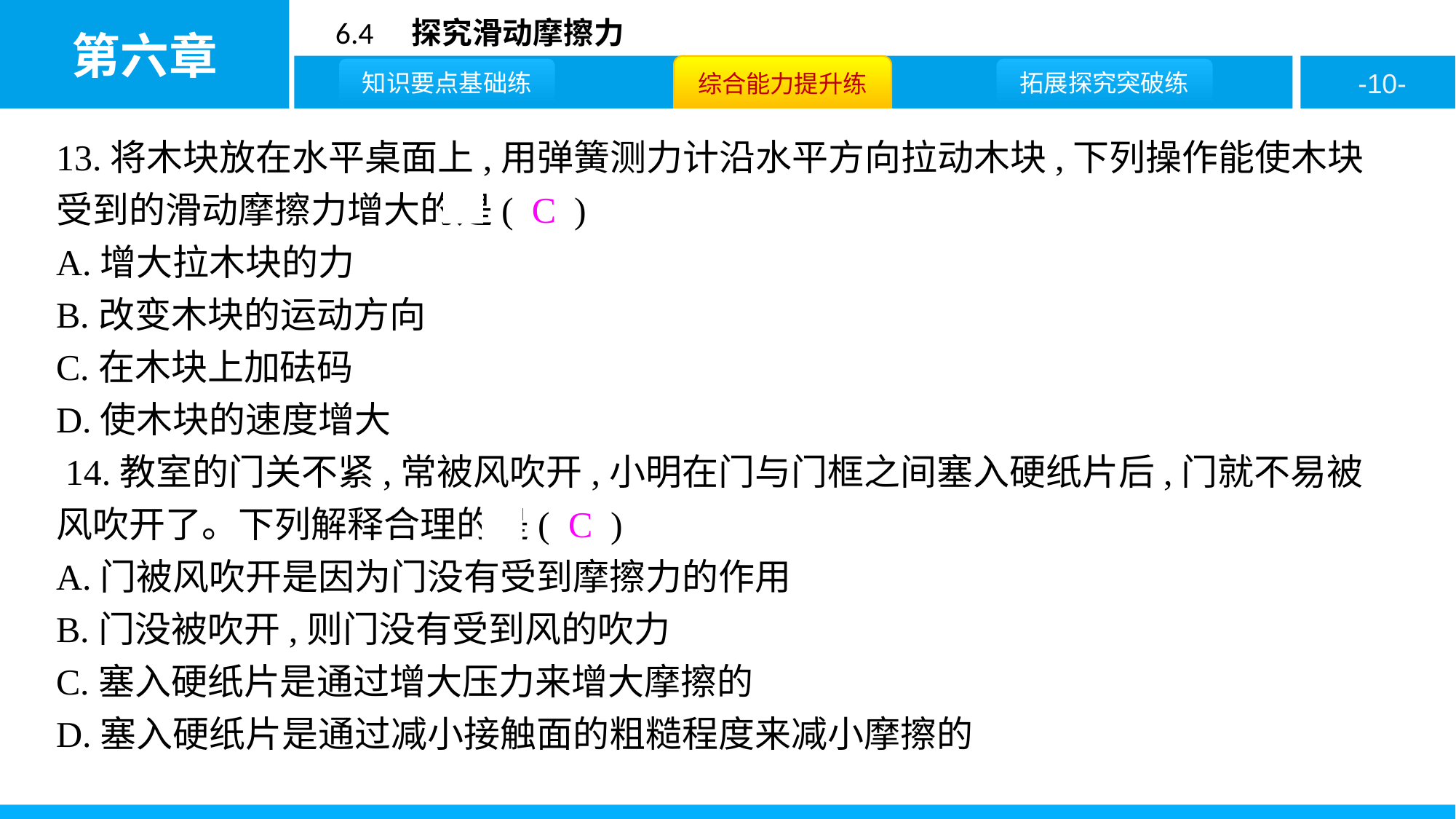

13.将木块放在水平桌面上,用弹簧测力计沿水平方向拉动木块,下列操作能使木块受到的滑动摩擦力增大的是(  C  )
A.增大拉木块的力
B.改变木块的运动方向
C.在木块上加砝码
D.使木块的速度增大
 14.教室的门关不紧,常被风吹开,小明在门与门框之间塞入硬纸片后,门就不易被风吹开了。下列解释合理的是(  C  )
A.门被风吹开是因为门没有受到摩擦力的作用
B.门没被吹开,则门没有受到风的吹力
C.塞入硬纸片是通过增大压力来增大摩擦的
D.塞入硬纸片是通过减小接触面的粗糙程度来减小摩擦的